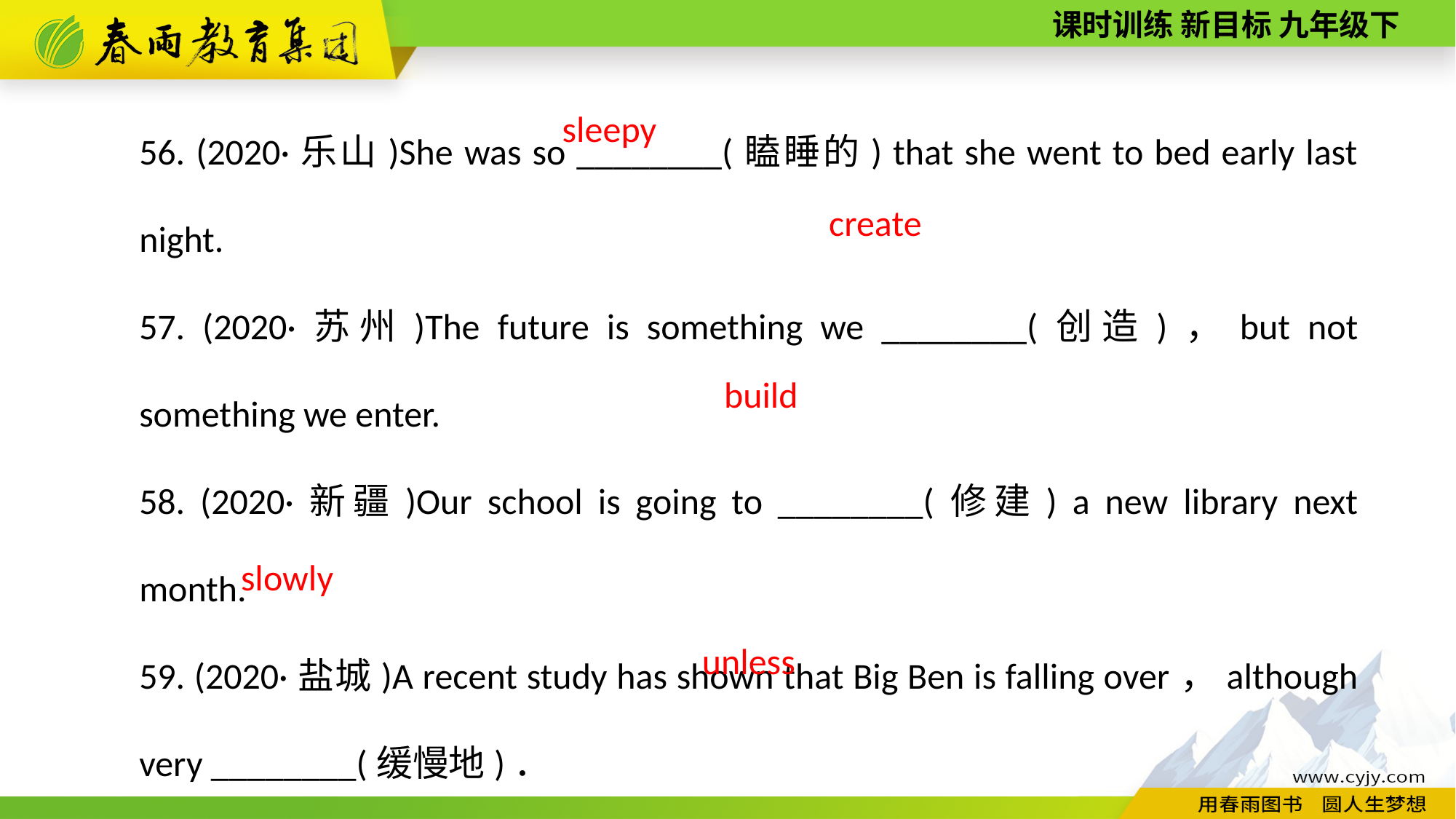

56. (2020·乐山)She was so ________(瞌睡的) that she went to bed early last night.
57. (2020·苏州)The future is something we ________(创造)，but not something we enter.
58. (2020·新疆)Our school is going to ________(修建) a new library next month.
59. (2020·盐城)A recent study has shown that Big Ben is falling over，although very ________(缓慢地)．
60. (2020·雅安)You will not succeed ________(除非) you work hard.
sleepy
 create
build
slowly
unless